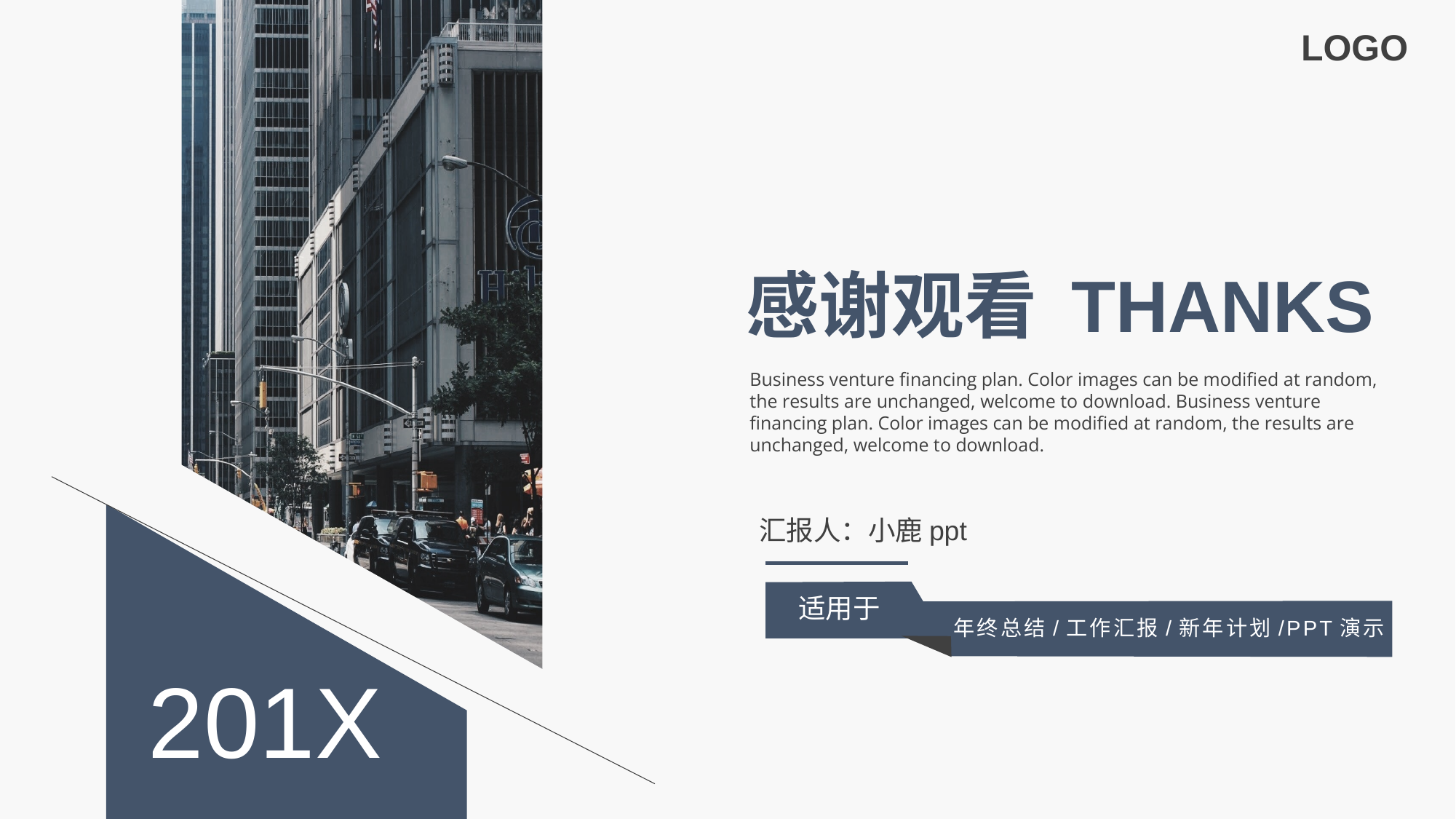

LOGO
感谢观看 THANKS
Business venture financing plan. Color images can be modified at random, the results are unchanged, welcome to download. Business venture financing plan. Color images can be modified at random, the results are unchanged, welcome to download.

汇报人：小鹿ppt

适用于

年终总结/工作汇报/新年计划/PPT演示

201X